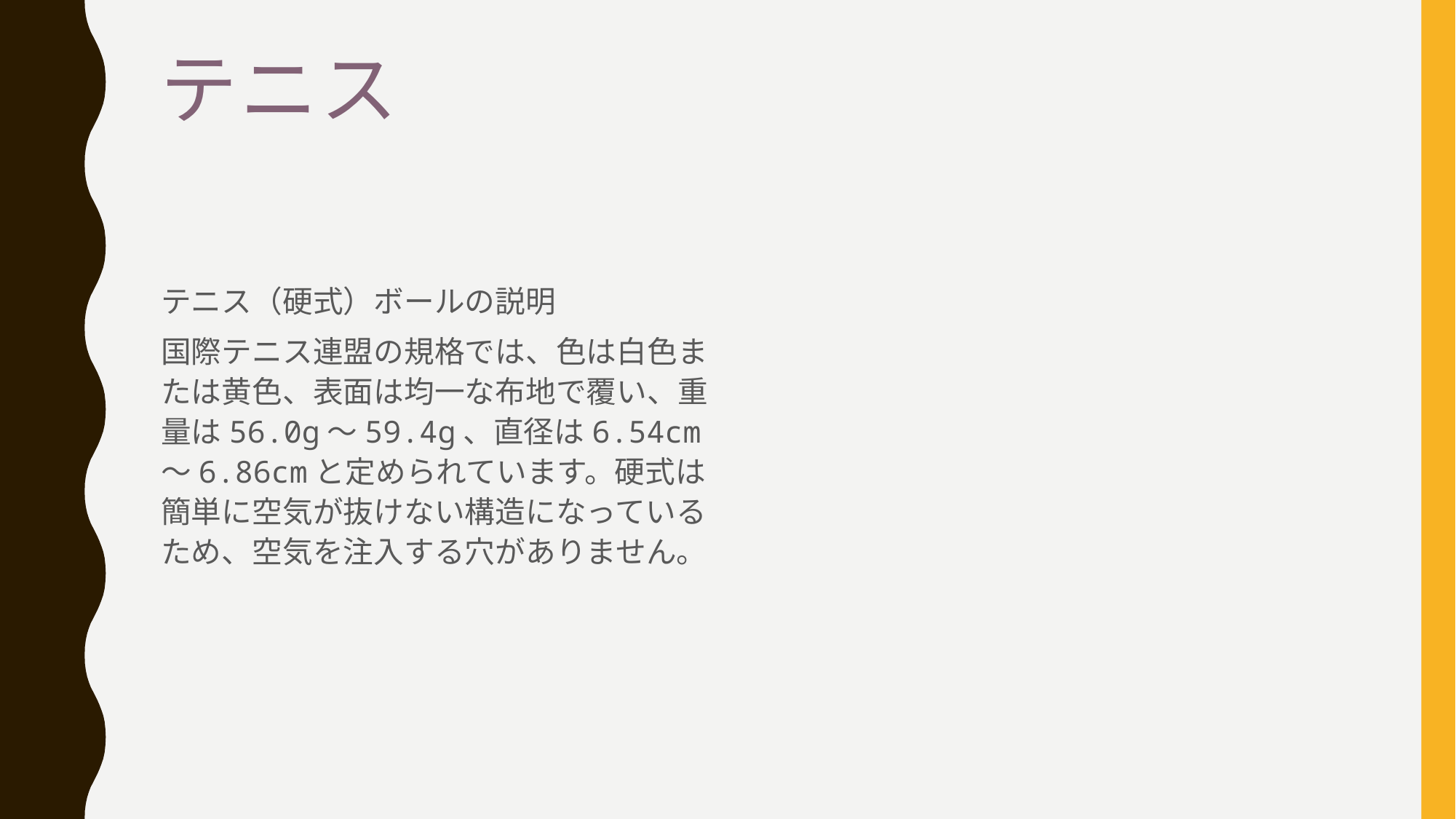

# テニス
テニス（硬式）ボールの説明
国際テニス連盟の規格では、色は白色または黄色、表面は均一な布地で覆い、重量は56.0g～59.4g、直径は6.54cm～6.86cmと定められています。硬式は簡単に空気が抜けない構造になっているため、空気を注入する穴がありません。